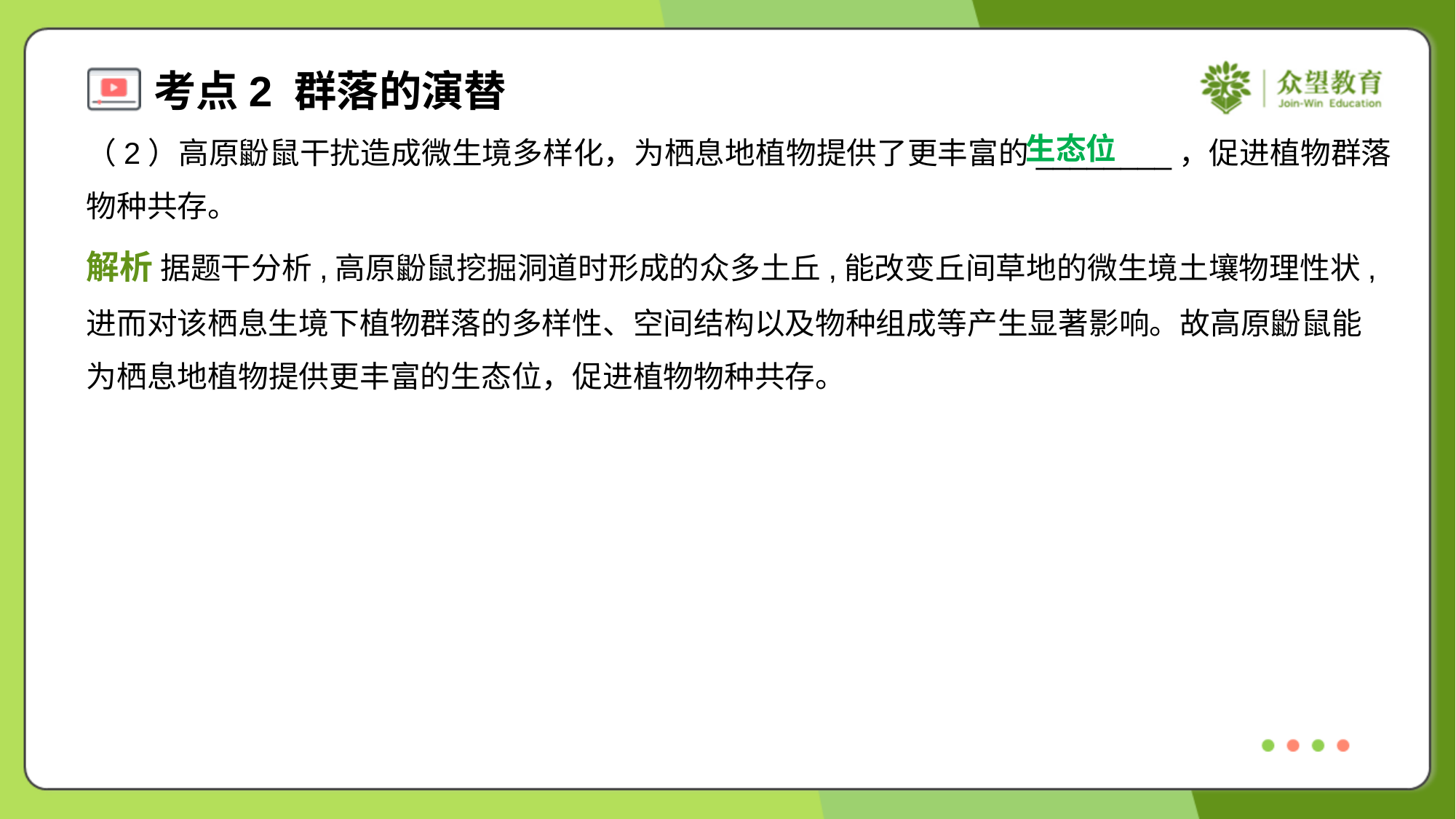

生态位
（2）高原鼢鼠干扰造成微生境多样化，为栖息地植物提供了更丰富的________，促进植物群落
物种共存。
解析 据题干分析,高原鼢鼠挖掘洞道时形成的众多土丘,能改变丘间草地的微生境土壤物理性状,
进而对该栖息生境下植物群落的多样性、空间结构以及物种组成等产生显著影响。故高原鼢鼠能
为栖息地植物提供更丰富的生态位，促进植物物种共存。